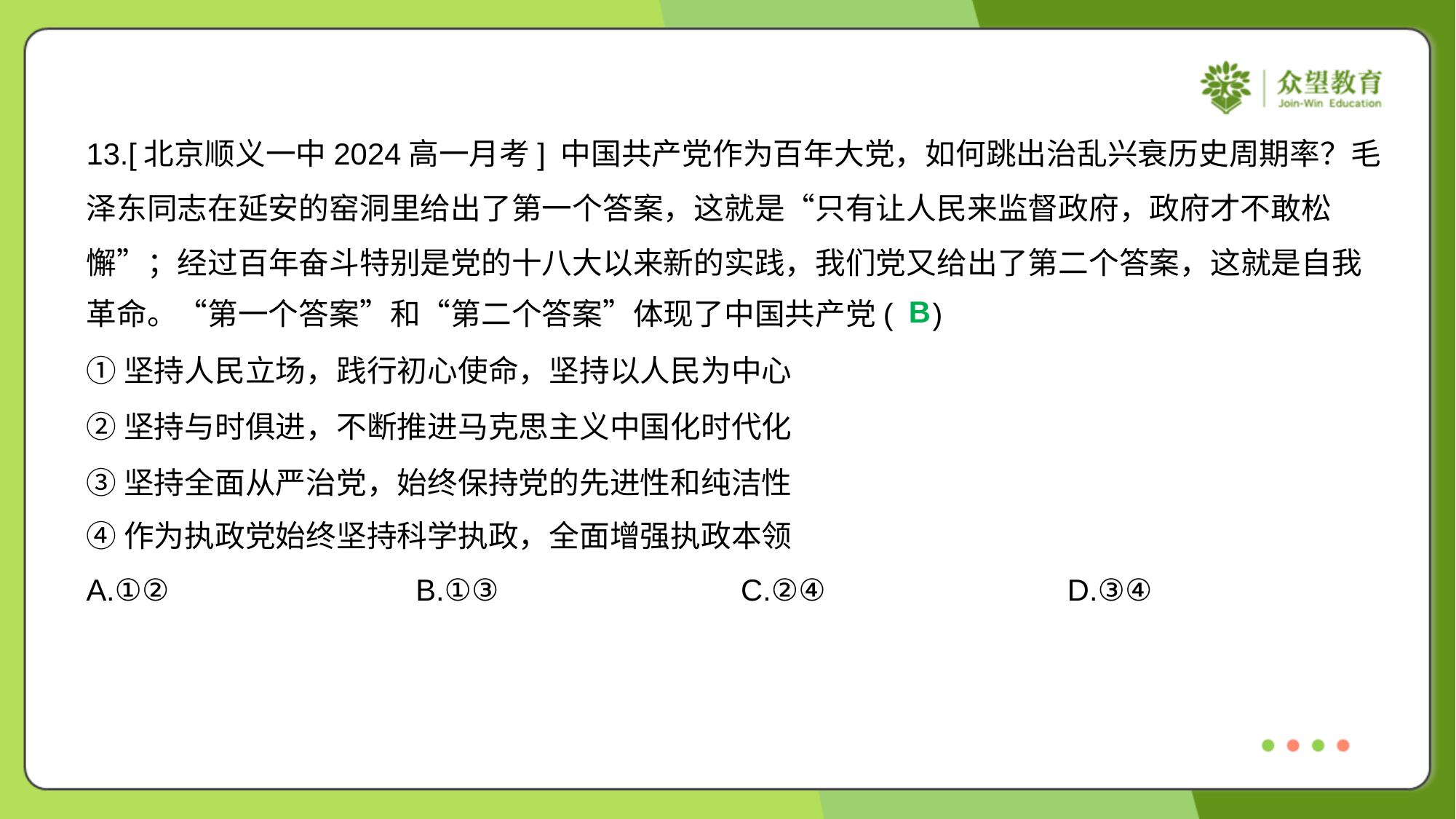

13.[北京顺义一中2024高一月考] 中国共产党作为百年大党，如何跳出治乱兴衰历史周期率？毛
泽东同志在延安的窑洞里给出了第一个答案，这就是“只有让人民来监督政府，政府才不敢松
懈”；经过百年奋斗特别是党的十八大以来新的实践，我们党又给出了第二个答案，这就是自我
革命。“第一个答案”和“第二个答案”体现了中国共产党(     )
B
①坚持人民立场，践行初心使命，坚持以人民为中心
②坚持与时俱进，不断推进马克思主义中国化时代化
③坚持全面从严治党，始终保持党的先进性和纯洁性
④作为执政党始终坚持科学执政，全面增强执政本领
A.①②	B.①③	C.②④	D.③④